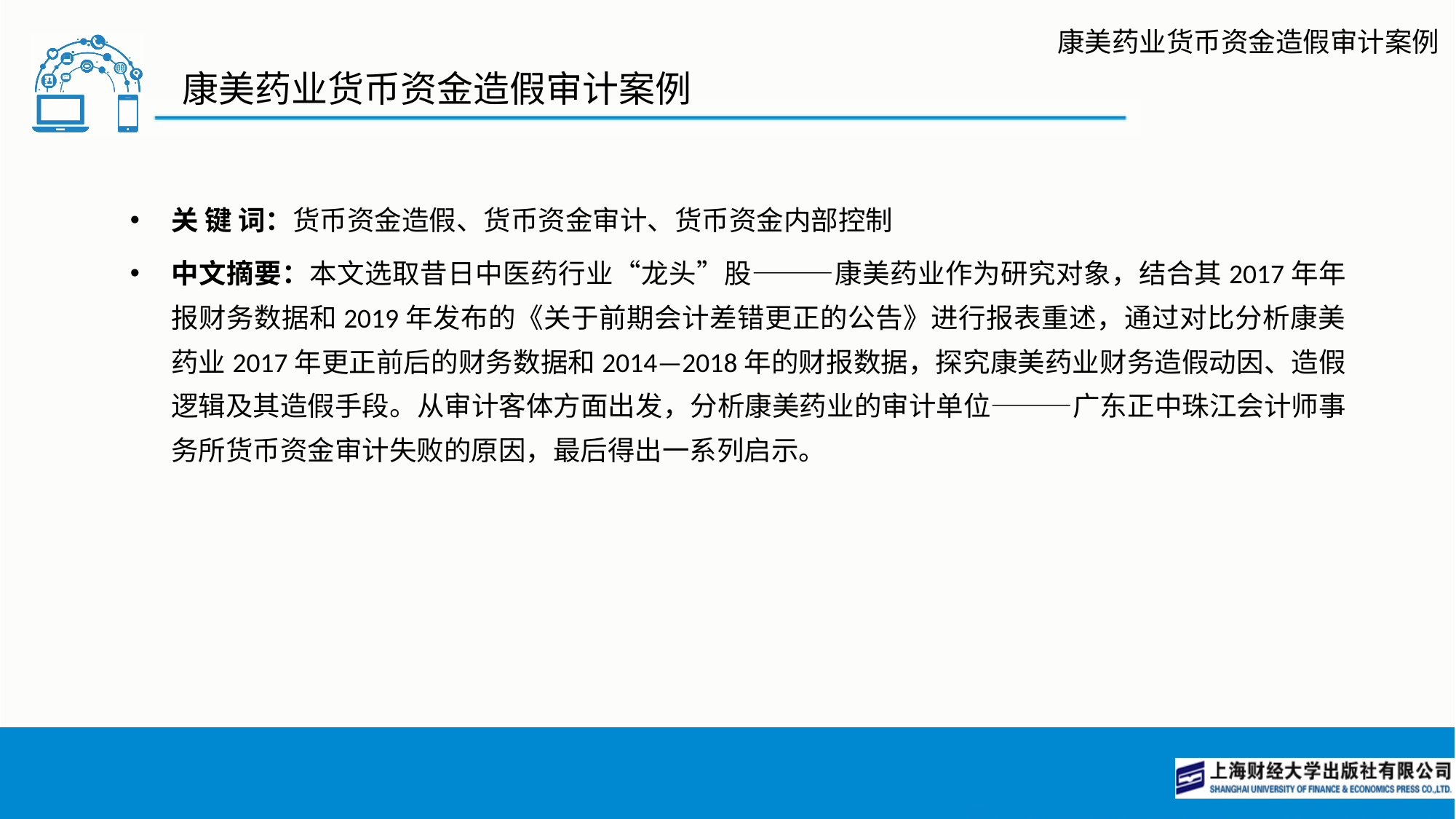

康美药业货币资金造假审计案例
# 康美药业货币资金造假审计案例
关 键 词：货币资金造假、货币资金审计、货币资金内部控制
中文摘要：本文选取昔日中医药行业“龙头”股———康美药业作为研究对象，结合其2017年年报财务数据和2019年发布的《关于前期会计差错更正的公告》进行报表重述，通过对比分析康美药业2017年更正前后的财务数据和2014—2018年的财报数据，探究康美药业财务造假动因、造假逻辑及其造假手段。从审计客体方面出发，分析康美药业的审计单位———广东正中珠江会计师事务所货币资金审计失败的原因，最后得出一系列启示。